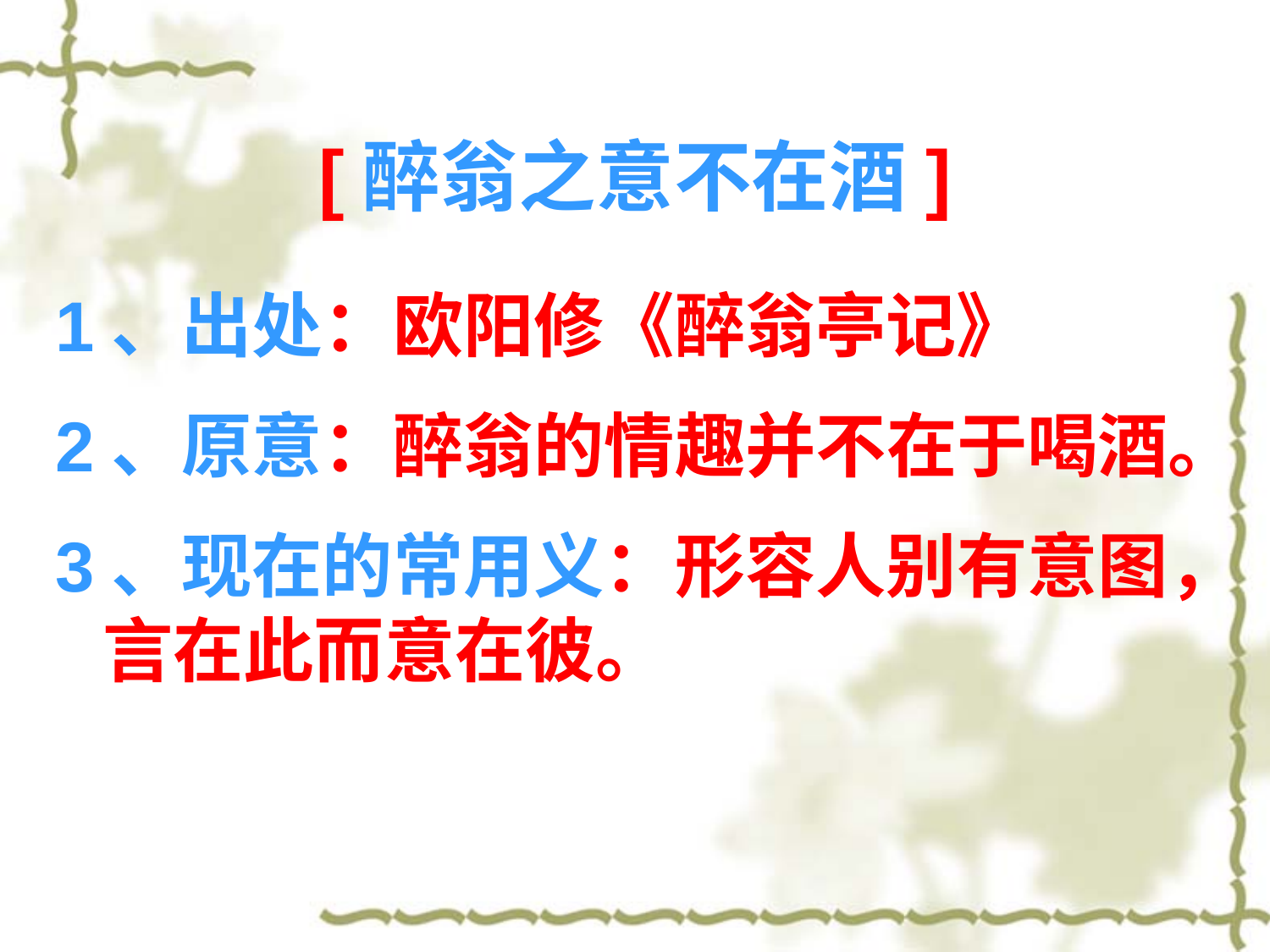

[醉翁之意不在酒]
1、出处：欧阳修《醉翁亭记》
2、原意：醉翁的情趣并不在于喝酒。
3、现在的常用义：形容人别有意图，言在此而意在彼。